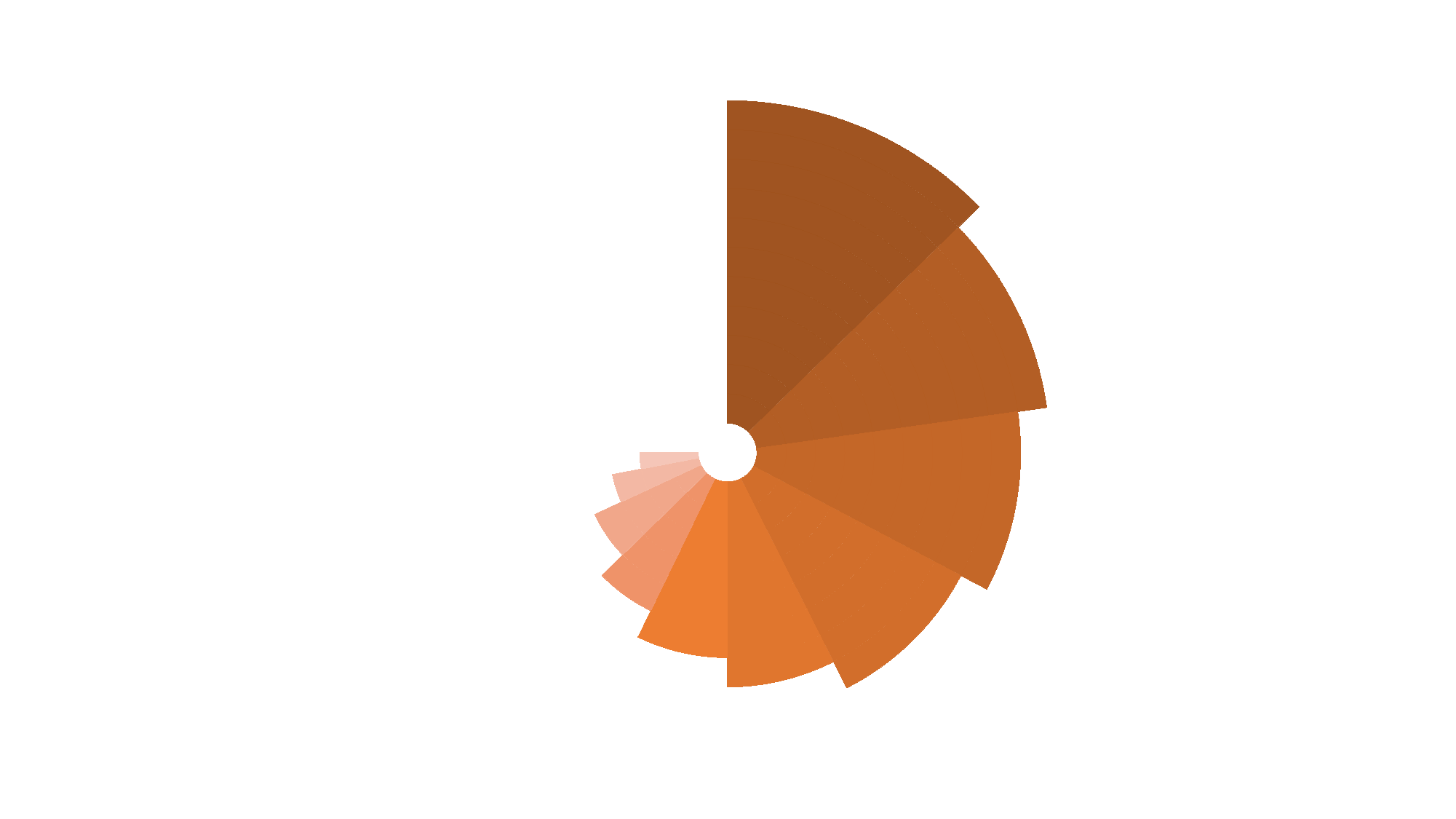

### Chart

| Category | 列1 | 列2 | 列3 | 列4 | 列5 | 列6 | 列7 | 列8 | 列9 | 列10 | 列11 |
|---|---|---|---|---|---|---|---|---|---|---|---|
| 比例1 | 97.0 | 97.0 | 97.0 | 97.0 | 97.0 | 97.0 | 97.0 | 97.0 | 97.0 | 97.0 | 97.0 |
| 比例2 | 77.0 | 77.0 | 77.0 | 77.0 | 77.0 | 77.0 | 77.0 | 77.0 | 77.0 | 77.0 | 77.0 |
| 比例3 | 76.0 | 76.0 | 76.0 | 76.0 | 76.0 | 76.0 | 76.0 | 76.0 | 76.0 | 76.0 | 76.0 |
| 比例4 | 75.0 | 75.0 | 75.0 | 75.0 | 75.0 | 75.0 | 75.0 | 75.0 | 75.0 | 75.0 | 75.0 |
| 比例5 | 57.0 | 57.0 | 57.0 | 57.0 | 57.0 | 57.0 | 57.0 | 57.0 | 57.0 | 57.0 | 57.0 |
| 比例6 | 55.0 | 55.0 | 55.0 | 55.0 | 55.0 | 55.0 | 55.0 | 55.0 | 55.0 | 55.0 | 55.0 |
| 比例7 | 42.0 | 42.0 | 42.0 | 42.0 | 42.0 | 42.0 | 42.0 | 42.0 | 42.0 | 42.0 | 42.0 |
| 比例8 | 41.0 | 41.0 | 41.0 | 41.0 | 41.0 | 41.0 | 41.0 | 41.0 | 41.0 | 41.0 | 41.0 |
| 比例9 | 30.0 | 30.0 | 30.0 | 30.0 | 30.0 | 30.0 | 30.0 | 30.0 | 30.0 | 30.0 | 30.0 |
| 比例10 | 23.0 | 23.0 | 23.0 | 23.0 | 23.0 | 23.0 | 23.0 | 23.0 | 23.0 | 23.0 | 23.0 |
| 比例11 | 191.0 | 191.0 | 191.0 | 191.0 | 191.0 | 191.0 | 191.0 | 191.0 | 191.0 | 191.0 | 191.0 |